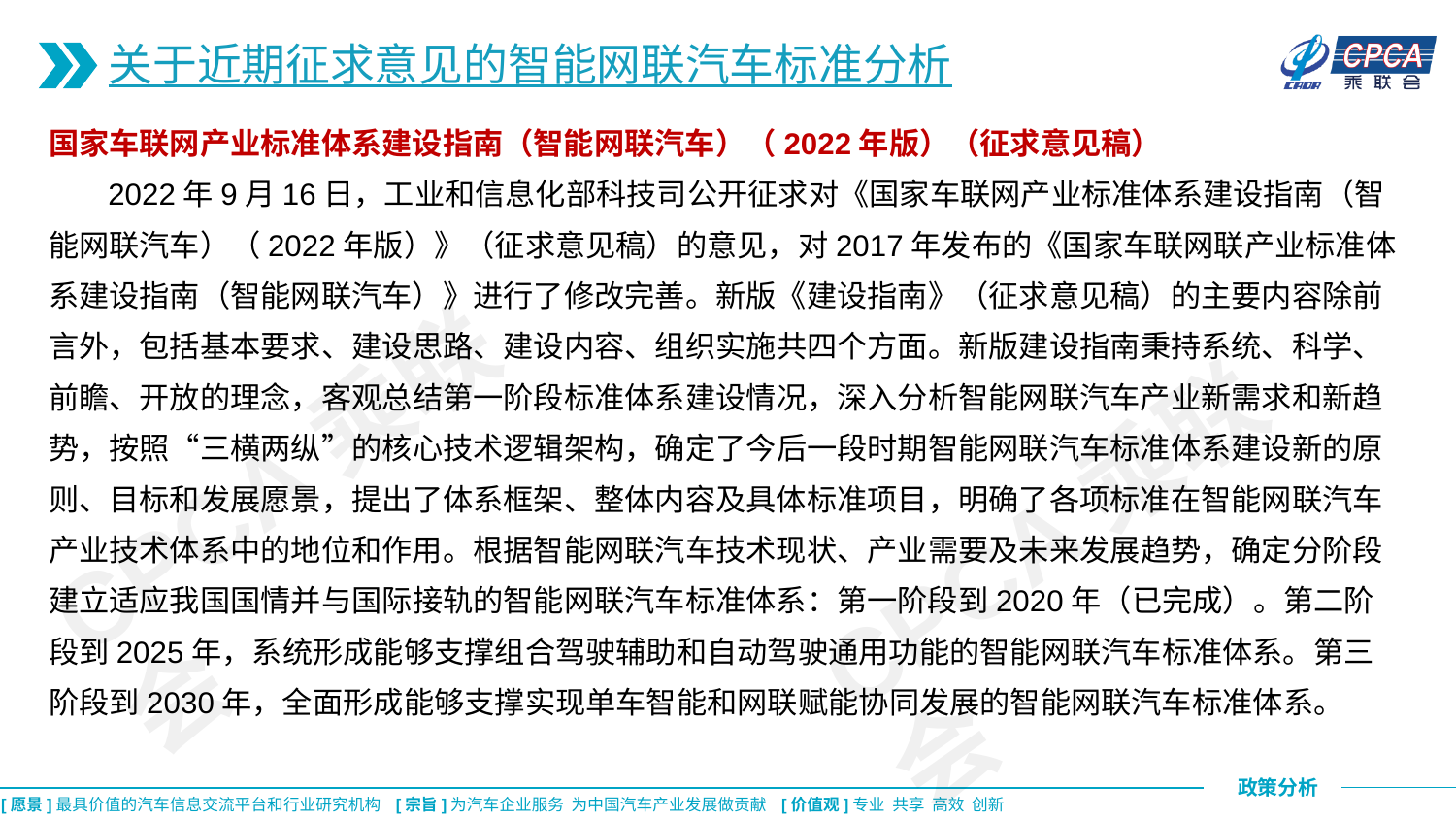

关于近期征求意见的智能网联汽车标准分析
国家车联网产业标准体系建设指南（智能网联汽车）（2022年版）（征求意见稿）
       2022年9月16日，工业和信息化部科技司公开征求对《国家车联网产业标准体系建设指南（智能网联汽车）（2022年版）》（征求意见稿）的意见，对2017年发布的《国家车联网联产业标准体系建设指南（智能网联汽车）》进行了修改完善。新版《建设指南》（征求意见稿）的主要内容除前言外，包括基本要求、建设思路、建设内容、组织实施共四个方面。新版建设指南秉持系统、科学、前瞻、开放的理念，客观总结第一阶段标准体系建设情况，深入分析智能网联汽车产业新需求和新趋势，按照“三横两纵”的核心技术逻辑架构，确定了今后一段时期智能网联汽车标准体系建设新的原则、目标和发展愿景，提出了体系框架、整体内容及具体标准项目，明确了各项标准在智能网联汽车产业技术体系中的地位和作用。根据智能网联汽车技术现状、产业需要及未来发展趋势，确定分阶段建立适应我国国情并与国际接轨的智能网联汽车标准体系：第一阶段到2020年（已完成）。第二阶段到2025年，系统形成能够支撑组合驾驶辅助和自动驾驶通用功能的智能网联汽车标准体系。第三阶段到2030年，全面形成能够支撑实现单车智能和网联赋能协同发展的智能网联汽车标准体系。
CPCA乘联会
CPCA乘联会